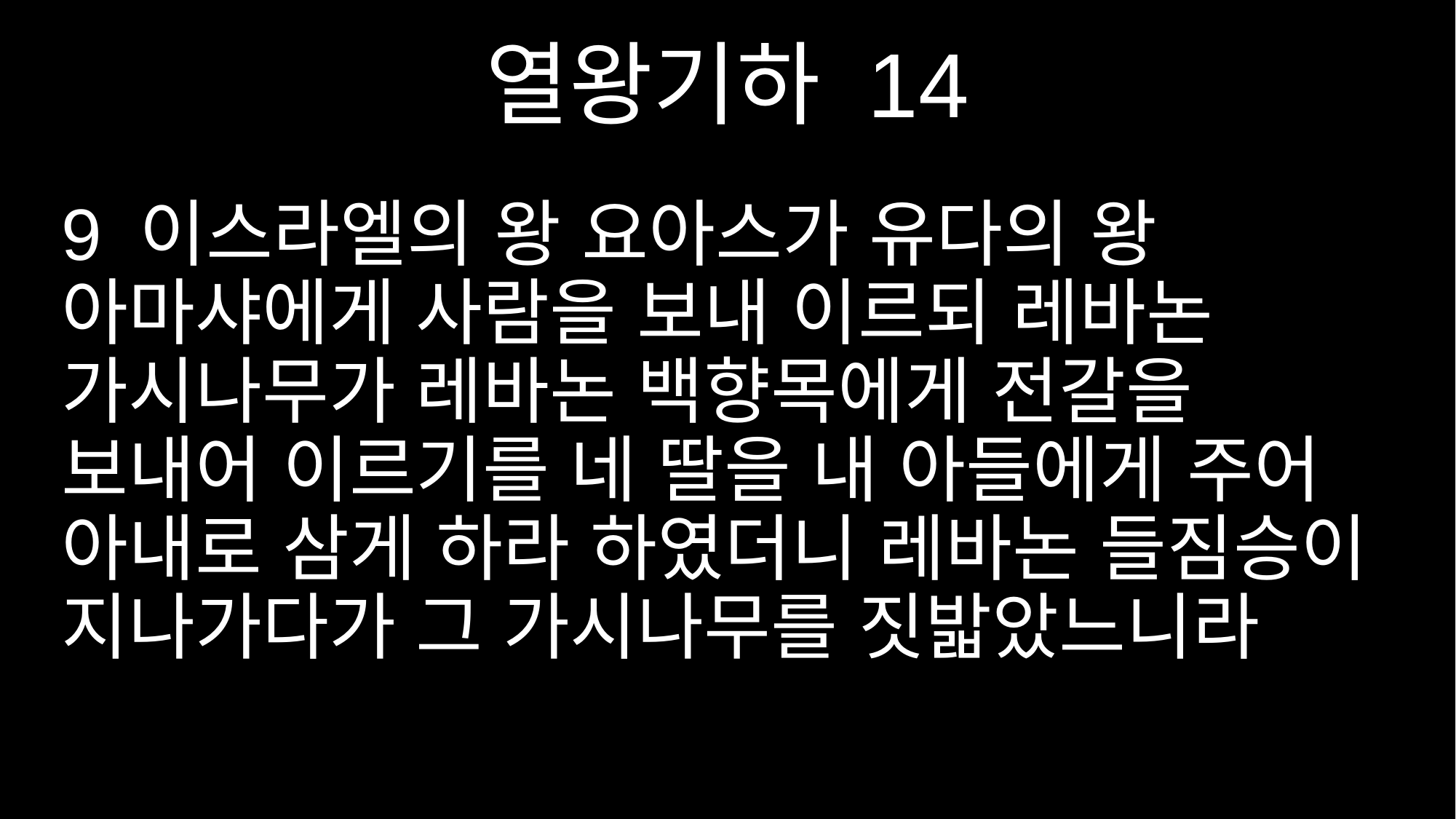

열왕기하 14
9 이스라엘의 왕 요아스가 유다의 왕 아마샤에게 사람을 보내 이르되 레바논 가시나무가 레바논 백향목에게 전갈을 보내어 이르기를 네 딸을 내 아들에게 주어 아내로 삼게 하라 하였더니 레바논 들짐승이 지나가다가 그 가시나무를 짓밟았느니라